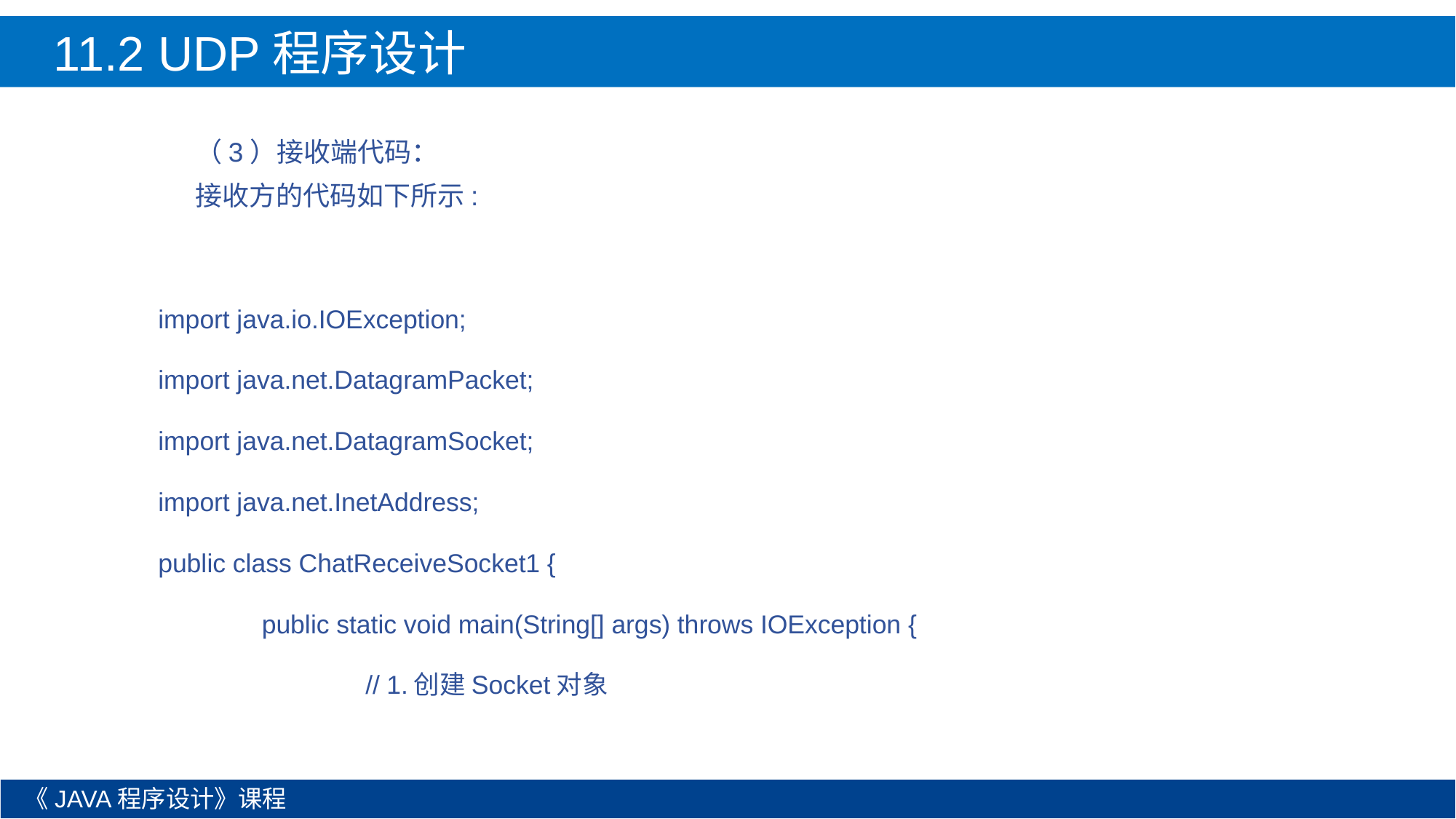

11.2 UDP程序设计
（3）接收端代码：
接收方的代码如下所示:
import java.io.IOException;
import java.net.DatagramPacket;
import java.net.DatagramSocket;
import java.net.InetAddress;
public class ChatReceiveSocket1 {
	public static void main(String[] args) throws IOException {
		// 1.创建Socket对象
《JAVA程序设计》课程